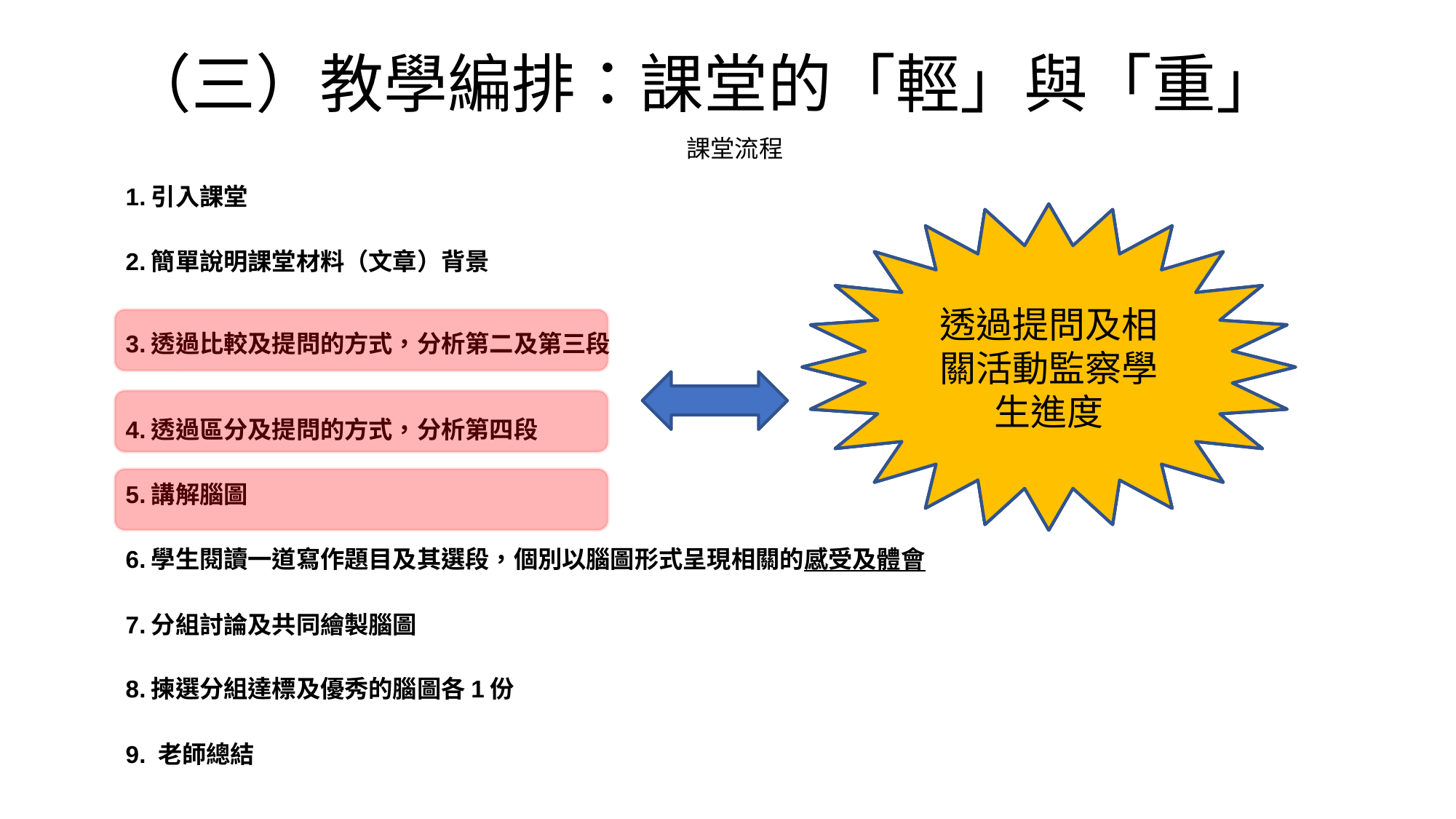

# （三）教學編排：課堂的「輕」與「重」
| 課堂流程 |
| --- |
| 1.引入課堂 |
| 2.簡單說明課堂材料（文章）背景 |
| 3.透過比較及提問的方式，分析第二及第三段 |
| 4.透過區分及提問的方式，分析第四段 |
| 5.講解腦圖 |
| 6.學生閱讀一道寫作題目及其選段，個別以腦圖形式呈現相關的感受及體會 |
| 7.分組討論及共同繪製腦圖 |
| 8.揀選分組達標及優秀的腦圖各1份 |
| 9. 老師總結 |

透過提問及相關活動監察學生進度
此為重要的教學部分，宜仔細教授，並提供空間讓學生消化
緊扣關鍵特徵